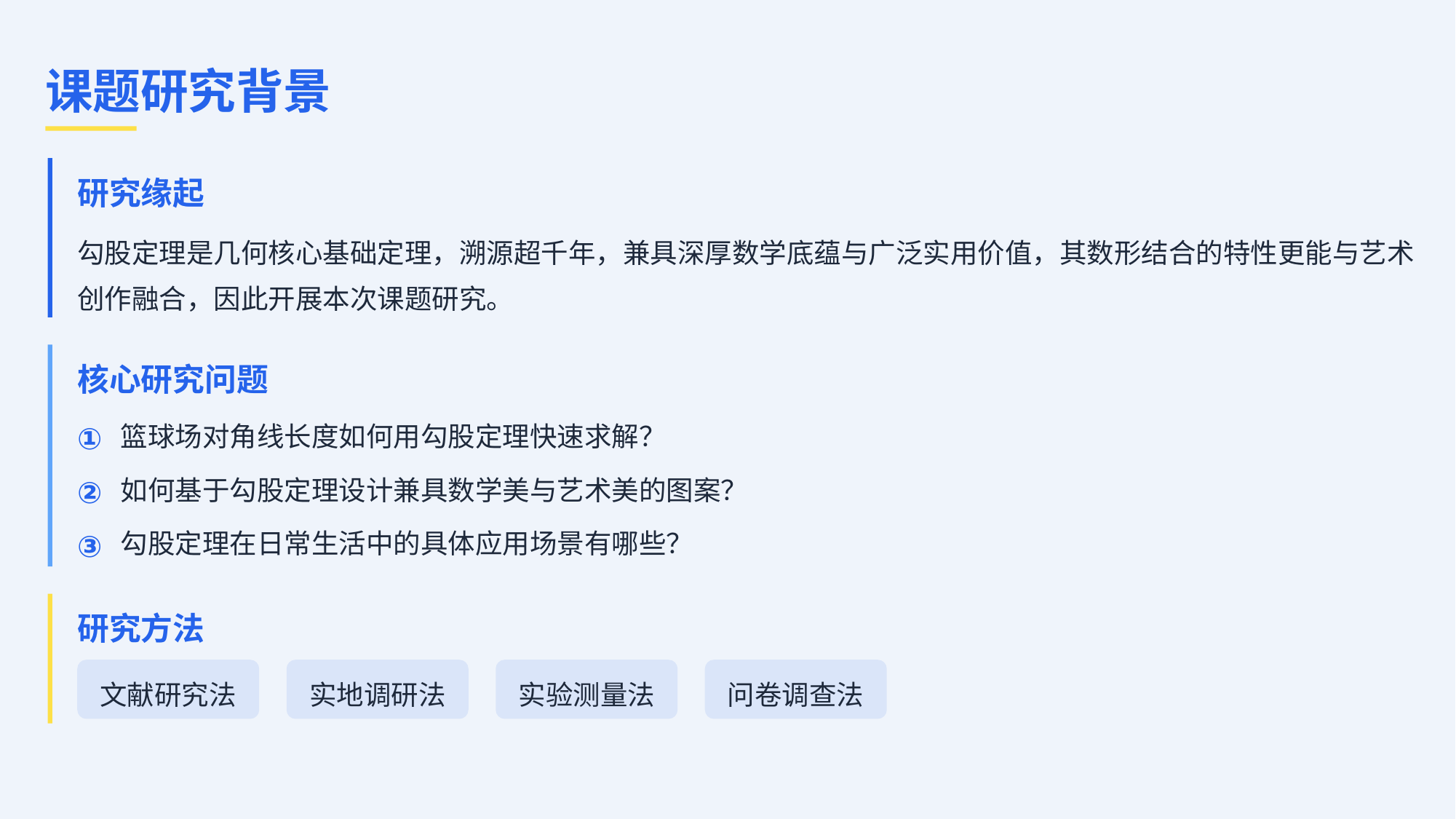

课题研究背景

研究缘起
勾股定理是几何核心基础定理，溯源超千年，兼具深厚数学底蕴与广泛实用价值，其数形结合的特性更能与艺术创作融合，因此开展本次课题研究。

核心研究问题
①
篮球场对角线长度如何用勾股定理快速求解？
②
如何基于勾股定理设计兼具数学美与艺术美的图案？
③
勾股定理在日常生活中的具体应用场景有哪些？

研究方法

文献研究法

实地调研法

实验测量法

问卷调查法